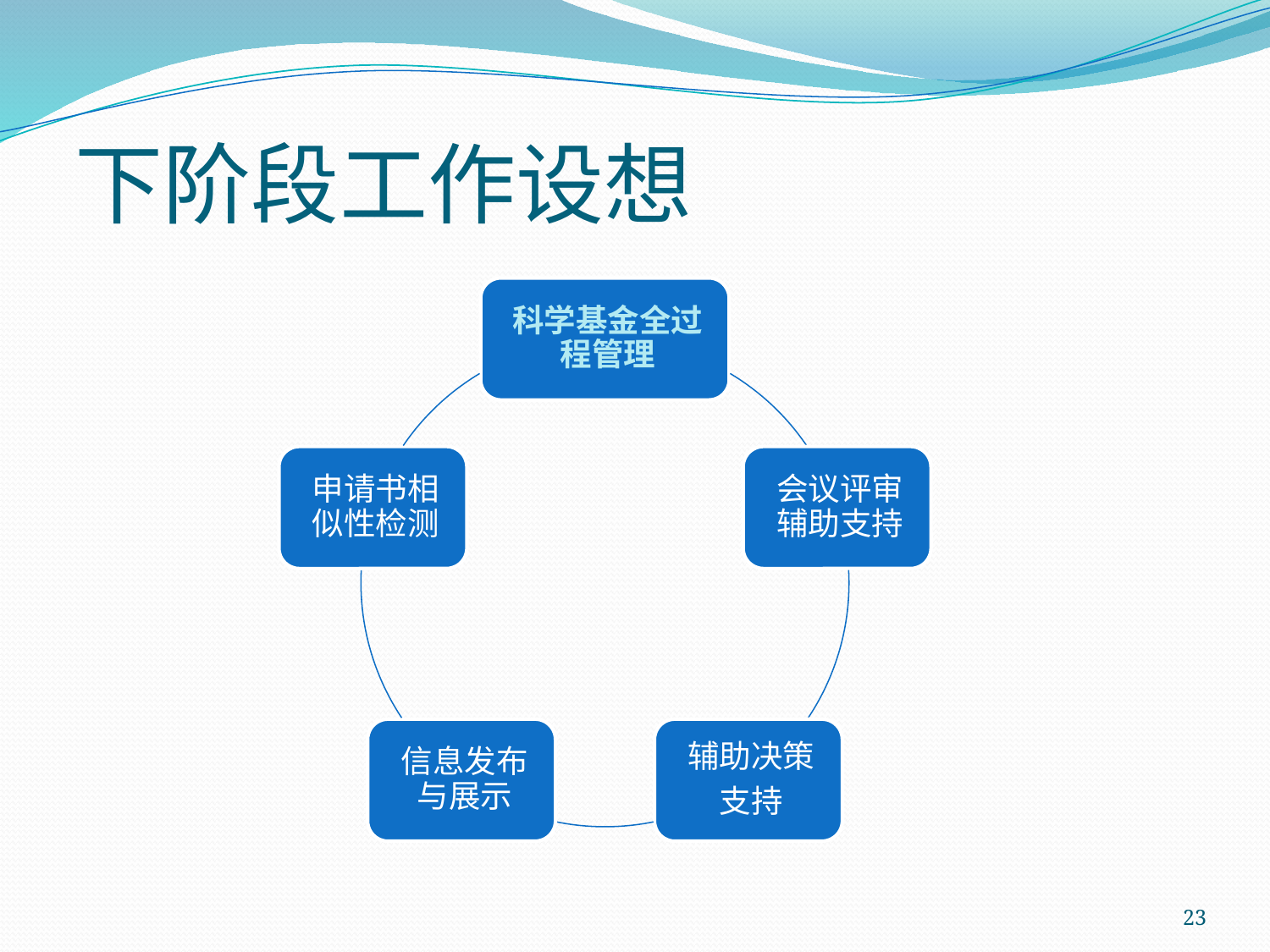

# 下阶段工作设想
科学基金全过程管理
会议评审辅助支持
辅助决策
支持
信息发布与展示
申请书相似性检测
23